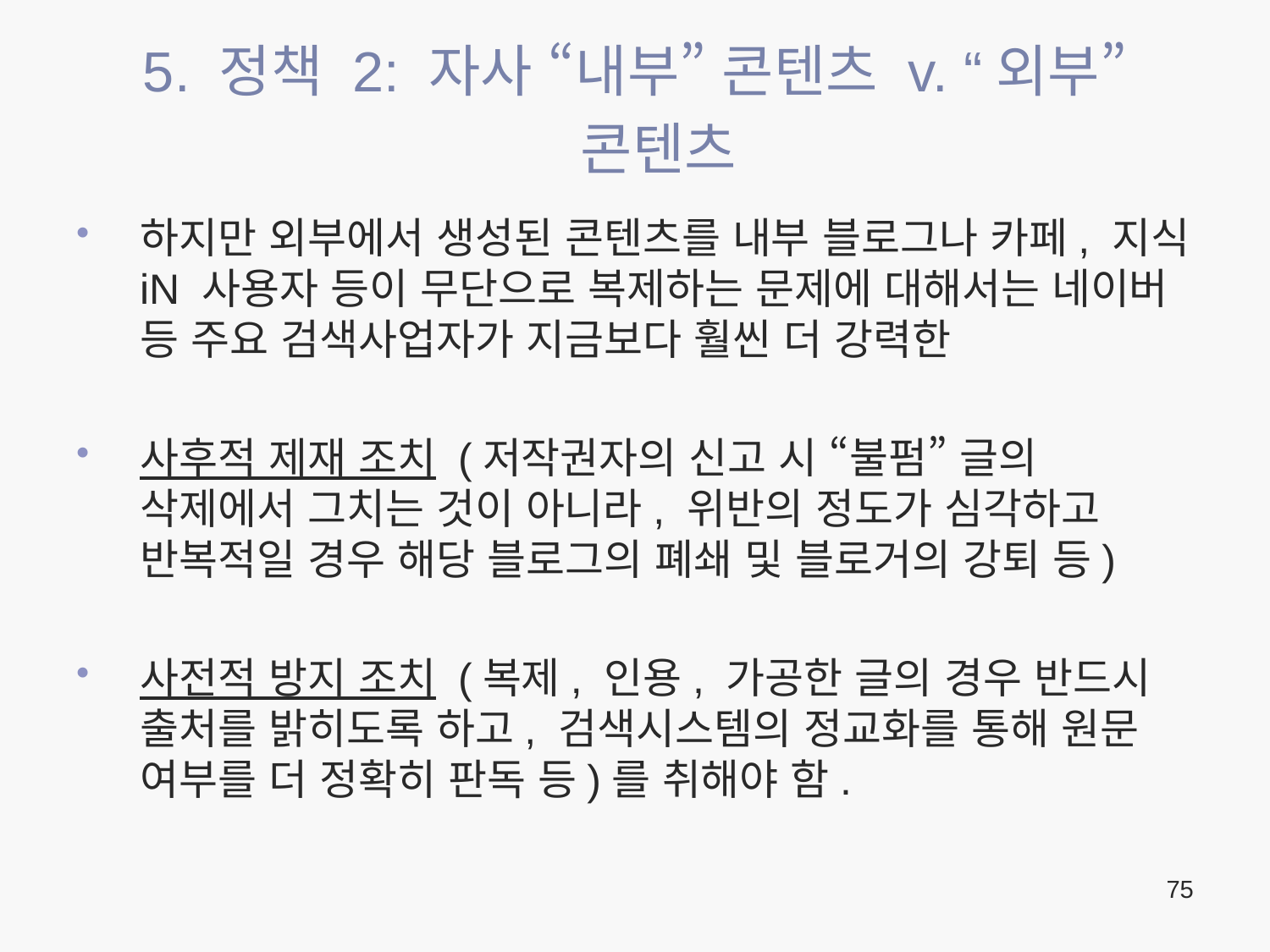

# 5. 정책 2: 자사 “내부” 콘텐츠 v. “외부” 콘텐츠
하지만 외부에서 생성된 콘텐츠를 내부 블로그나 카페, 지식iN 사용자 등이 무단으로 복제하는 문제에 대해서는 네이버 등 주요 검색사업자가 지금보다 훨씬 더 강력한

사후적 제재 조치 (저작권자의 신고 시 “불펌” 글의 삭제에서 그치는 것이 아니라, 위반의 정도가 심각하고 반복적일 경우 해당 블로그의 폐쇄 및 블로거의 강퇴 등)

사전적 방지 조치 (복제, 인용, 가공한 글의 경우 반드시 출처를 밝히도록 하고, 검색시스템의 정교화를 통해 원문 여부를 더 정확히 판독 등)를 취해야 함.
75